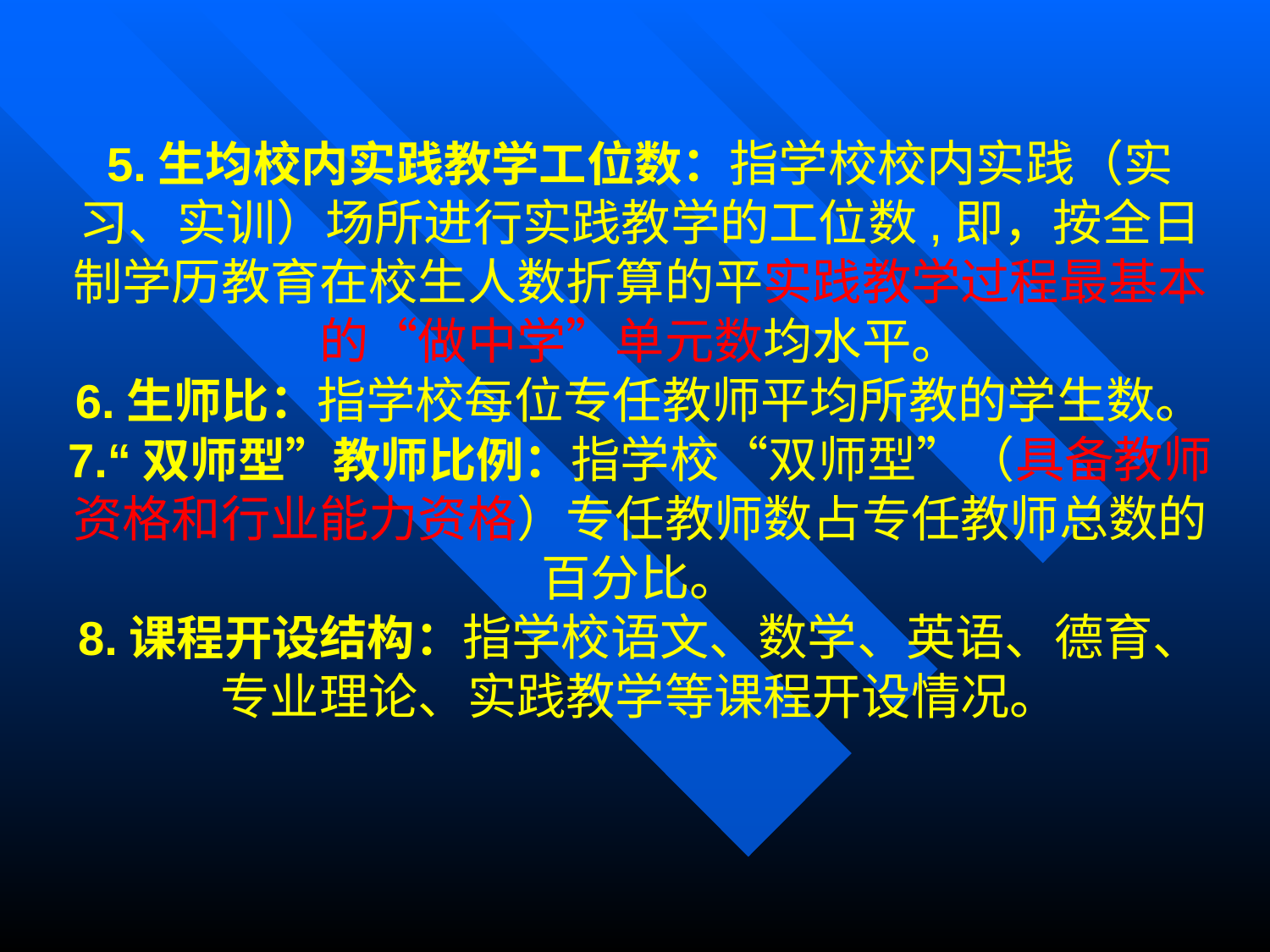

5.生均校内实践教学工位数：指学校校内实践（实习、实训）场所进行实践教学的工位数,即，按全日制学历教育在校生人数折算的平实践教学过程最基本的“做中学”单元数均水平。
6.生师比：指学校每位专任教师平均所教的学生数。
7.“双师型”教师比例：指学校“双师型”（具备教师资格和行业能力资格）专任教师数占专任教师总数的百分比。
8.课程开设结构：指学校语文、数学、英语、德育、专业理论、实践教学等课程开设情况。